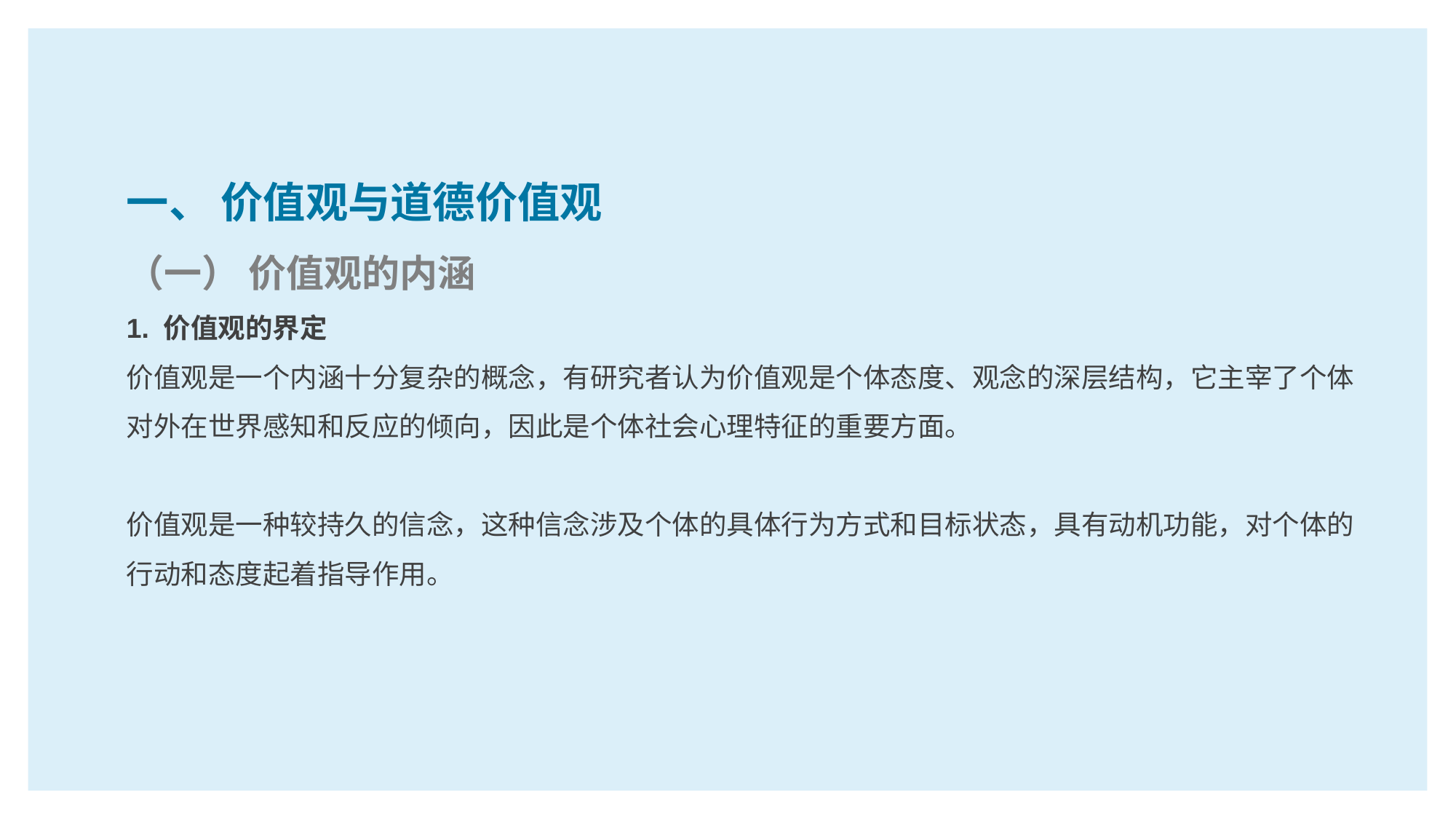

一、 价值观与道德价值观
（一） 价值观的内涵
1. 价值观的界定
价值观是一个内涵十分复杂的概念，有研究者认为价值观是个体态度、观念的深层结构，它主宰了个体对外在世界感知和反应的倾向，因此是个体社会心理特征的重要方面。

价值观是一种较持久的信念，这种信念涉及个体的具体行为方式和目标状态，具有动机功能，对个体的行动和态度起着指导作用。